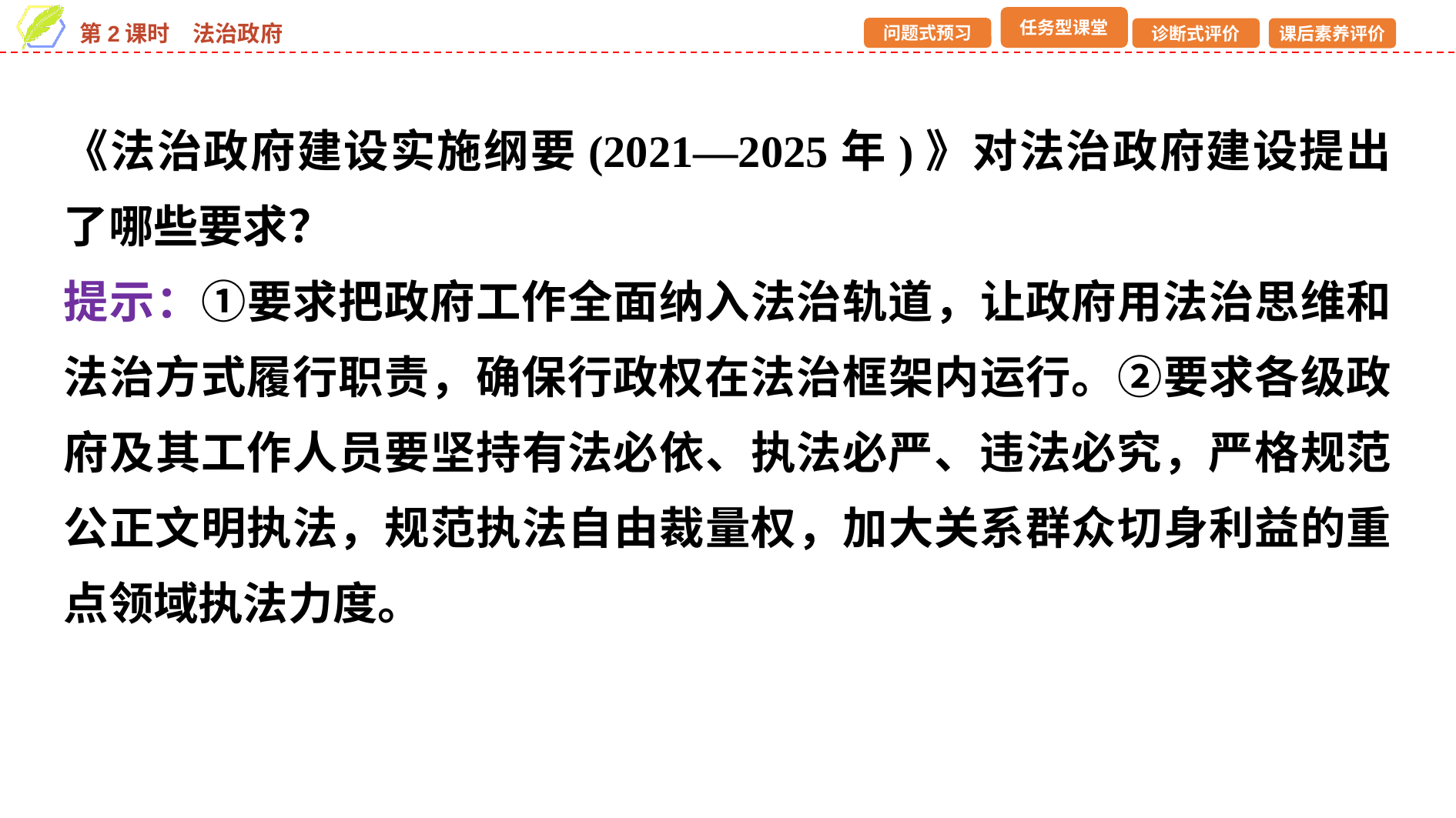

《法治政府建设实施纲要(2021—2025年)》对法治政府建设提出了哪些要求？
提示：①要求把政府工作全面纳入法治轨道，让政府用法治思维和法治方式履行职责，确保行政权在法治框架内运行。②要求各级政府及其工作人员要坚持有法必依、执法必严、违法必究，严格规范公正文明执法，规范执法自由裁量权，加大关系群众切身利益的重点领域执法力度。